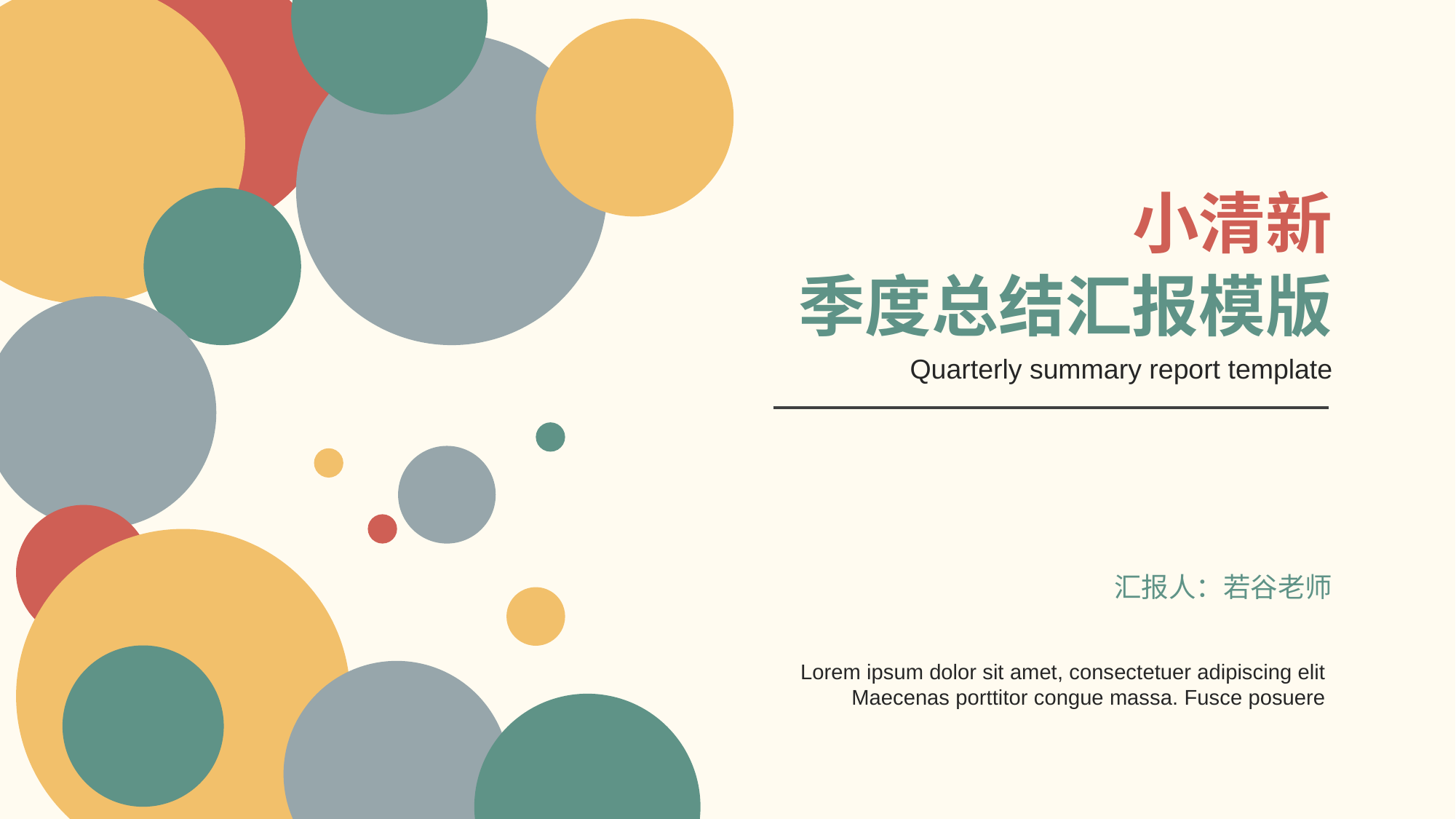

小清新

季度总结汇报模版

Quarterly summary report template

汇报人：若谷老师

Lorem ipsum dolor sit amet, consectetuer adipiscing elit
Maecenas porttitor congue massa. Fusce posuere